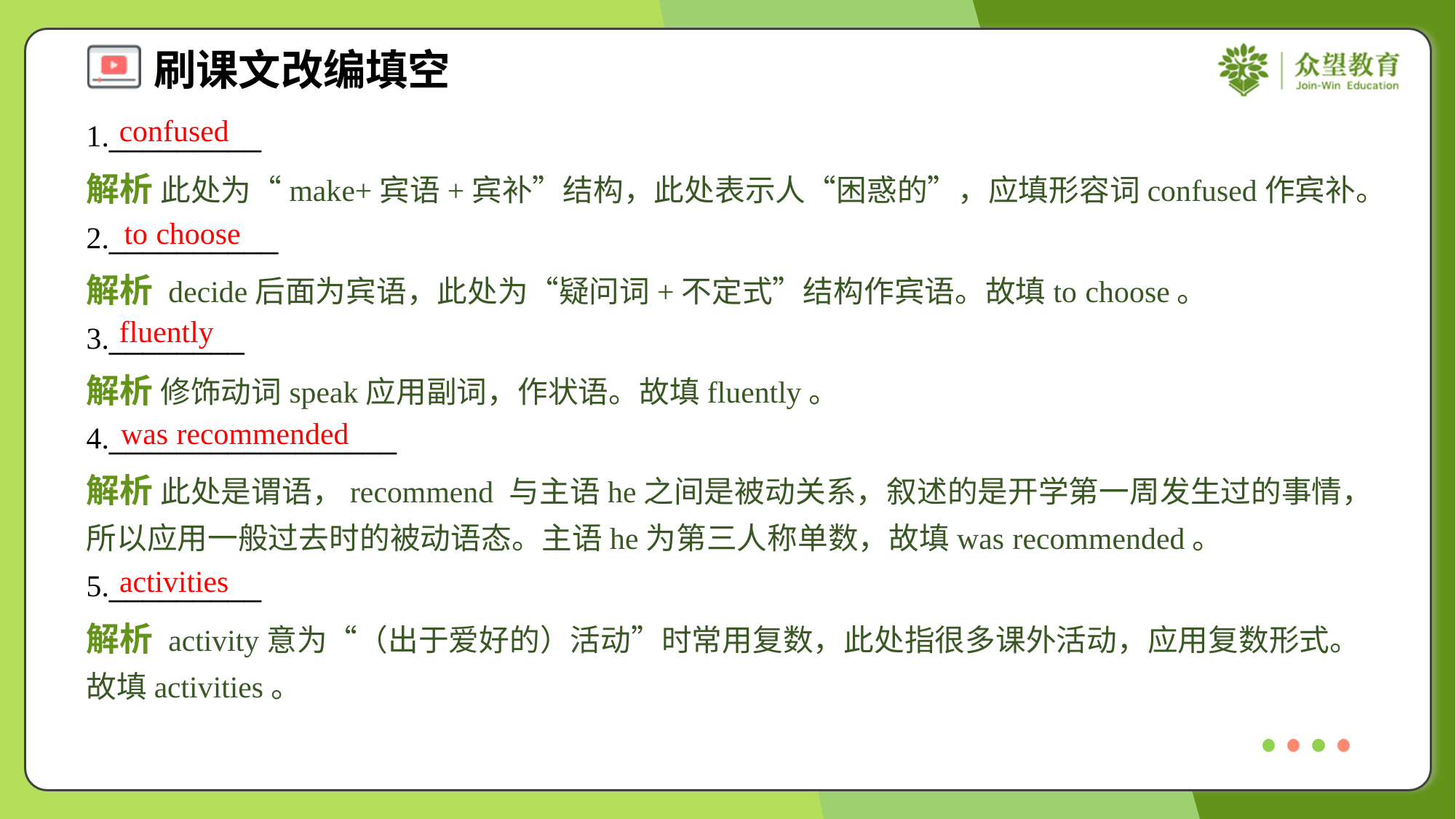

confused
1._________
解析 此处为“make+宾语+宾补”结构，此处表示人“困惑的”，应填形容词confused作宾补。
to choose
2.__________
解析 decide后面为宾语，此处为“疑问词+不定式”结构作宾语。故填to choose。
fluently
3.________
解析 修饰动词speak应用副词，作状语。故填fluently。
was recommended
4._________________
解析 此处是谓语，recommend 与主语he之间是被动关系，叙述的是开学第一周发生过的事情，所以应用一般过去时的被动语态。主语he为第三人称单数，故填was recommended。
activities
5._________
解析 activity意为“（出于爱好的）活动”时常用复数，此处指很多课外活动，应用复数形式。故填activities。